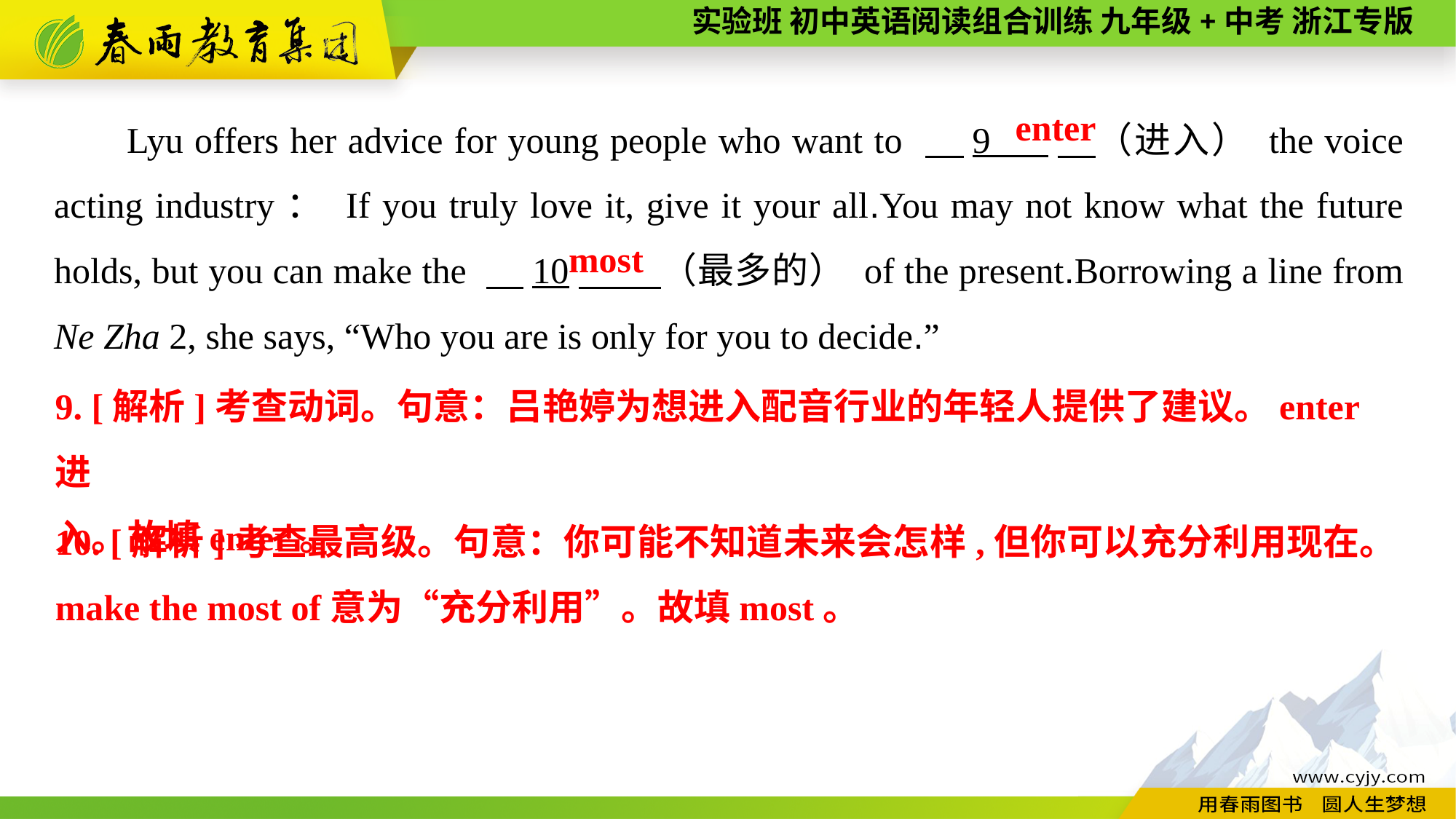

Lyu offers her advice for young people who want to 　9     　（进入） the voice acting industry： If you truly love it, give it your all.You may not know what the future holds, but you can make the 　10　     （最多的） of the present.Borrowing a line from Ne Zha 2, she says, “Who you are is only for you to decide.”
enter
most
9. [解析]考查动词。句意：吕艳婷为想进入配音行业的年轻人提供了建议。enter进
入。故填enter。
10. [解析]考查最高级。句意：你可能不知道未来会怎样,但你可以充分利用现在。make the most of意为“充分利用”。故填most。